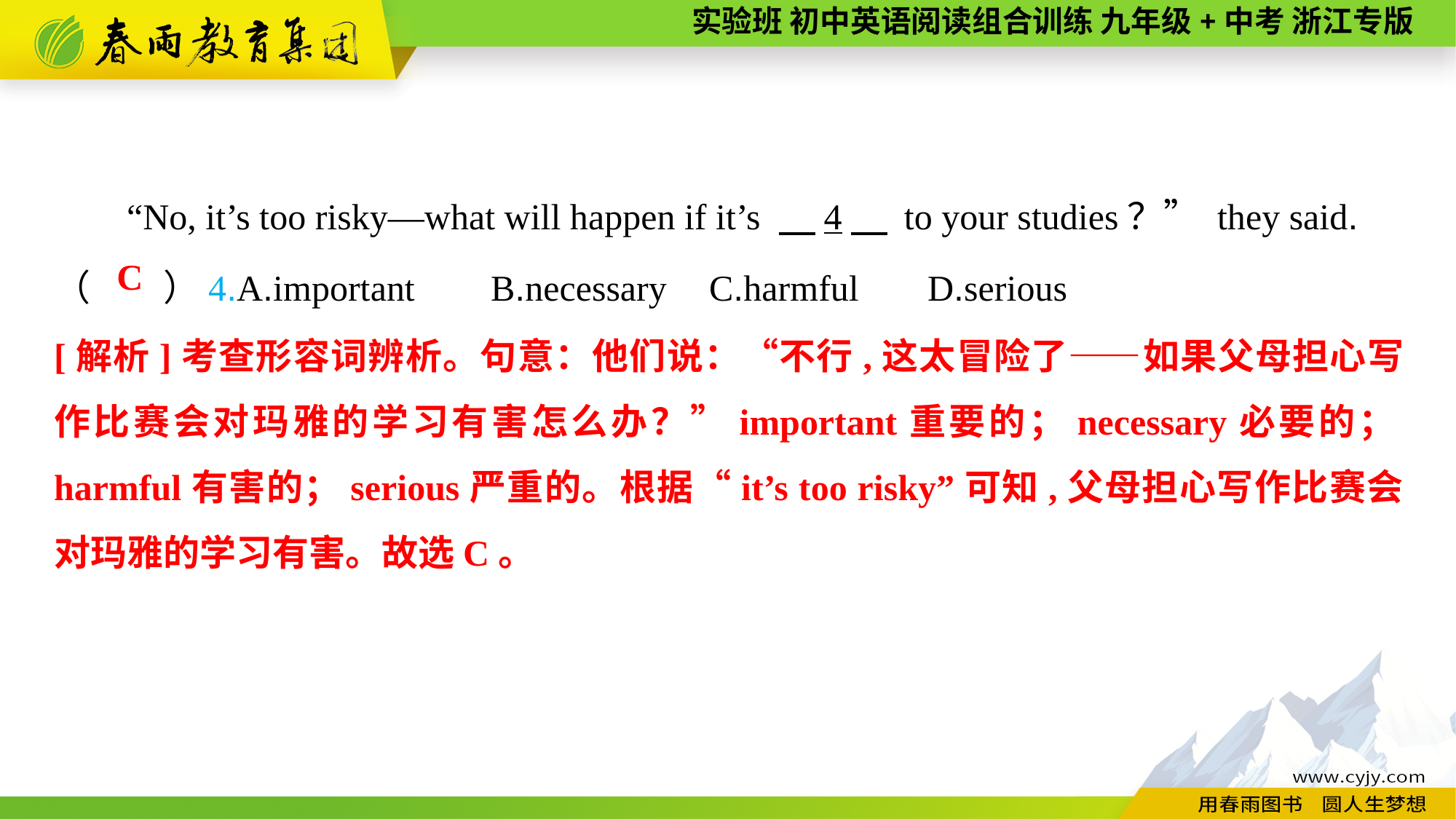

“No, it’s too risky—what will happen if it’s 　4　 to your studies？” they said.
（　　）4.A.important	B.necessary	C.harmful	D.serious
C
[解析]考查形容词辨析。句意：他们说：“不行,这太冒险了——如果父母担心写作比赛会对玛雅的学习有害怎么办？”important重要的；necessary必要的；harmful有害的；serious严重的。根据“it’s too risky”可知,父母担心写作比赛会对玛雅的学习有害。故选C。